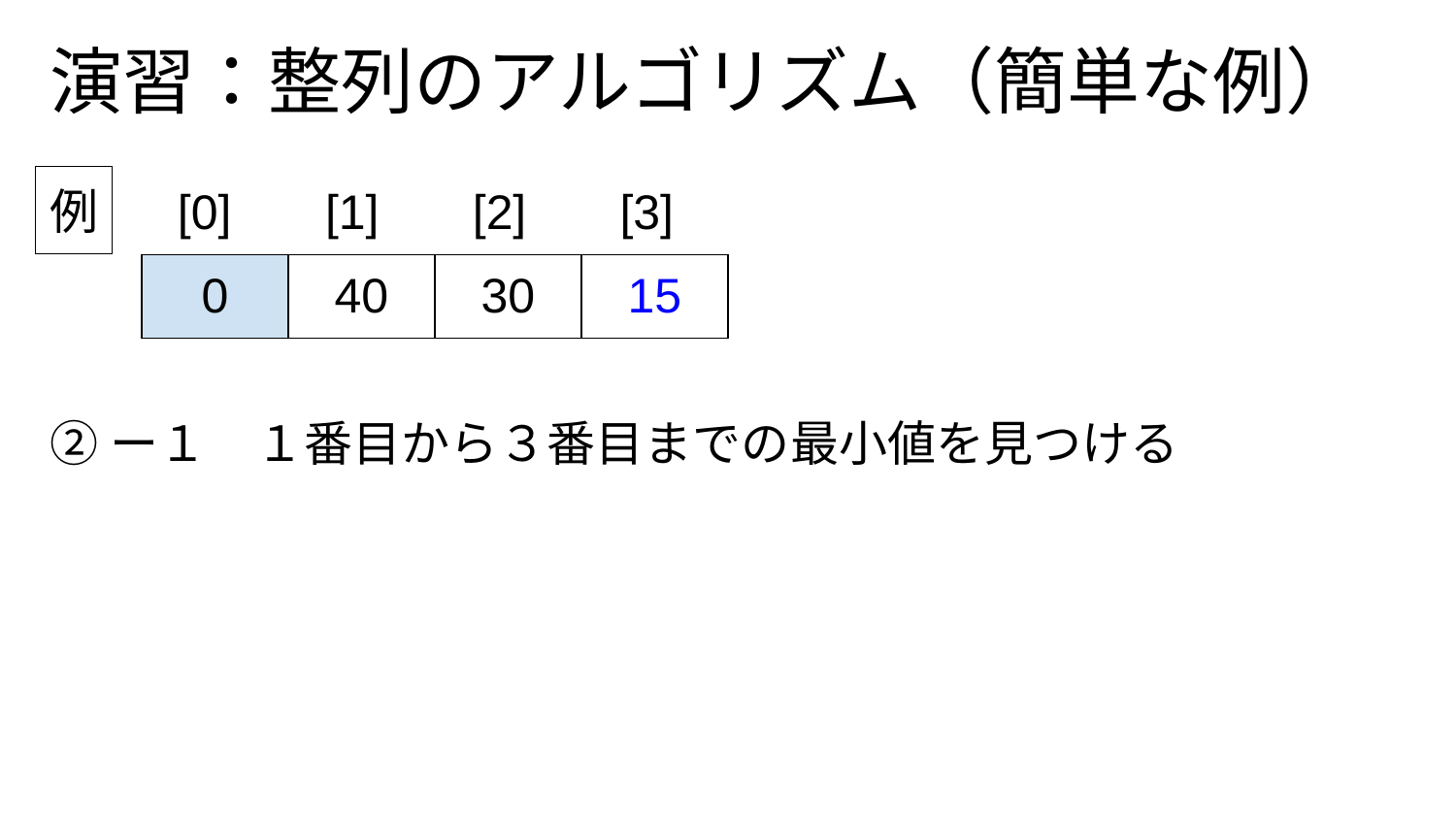

# 演習：整列のアルゴリズム（簡単な例）
例
[0]
[1]
[2]
[3]
| 0 | 40 | 30 | 15 |
| --- | --- | --- | --- |
②ー１　１番目から３番目までの最小値を見つける